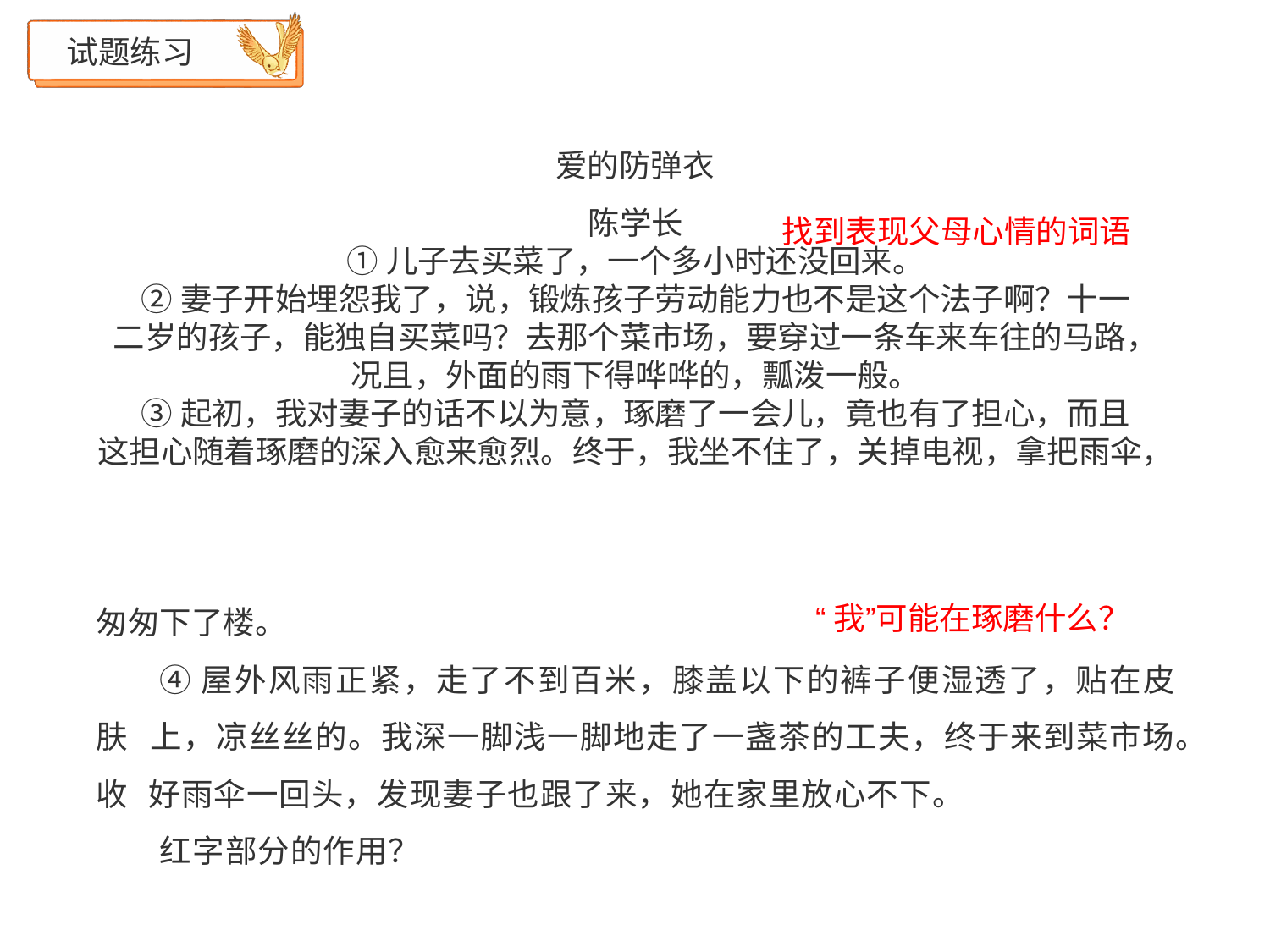

# 试题练习
爱的防弹衣
陈学长
①儿子去买菜了，一个多小时还没回来。
②妻子开始埋怨我了，说，锻炼孩子劳动能力也不是这个法子啊？十一
二岁的孩子，能独自买菜吗？去那个菜市场，要穿过一条车来车往的马路，
况且，外面的雨下得哗哗的，瓢泼一般。
③起初，我对妻子的话不以为意，琢磨了一会儿，竟也有了担心，而且
这担心随着琢磨的深入愈来愈烈。终于，我坐不住了，关掉电视，拿把雨伞，
找到表现父母心情的词语
“我”可能在琢磨什么？
匆匆下了楼。
④屋外风雨正紧，走了不到百米，膝盖以下的裤子便湿透了，贴在皮肤  上，凉丝丝的。我深一脚浅一脚地走了一盏茶的工夫，终于来到菜市场。收  好雨伞一回头，发现妻子也跟了来，她在家里放心不下。
红字部分的作用？